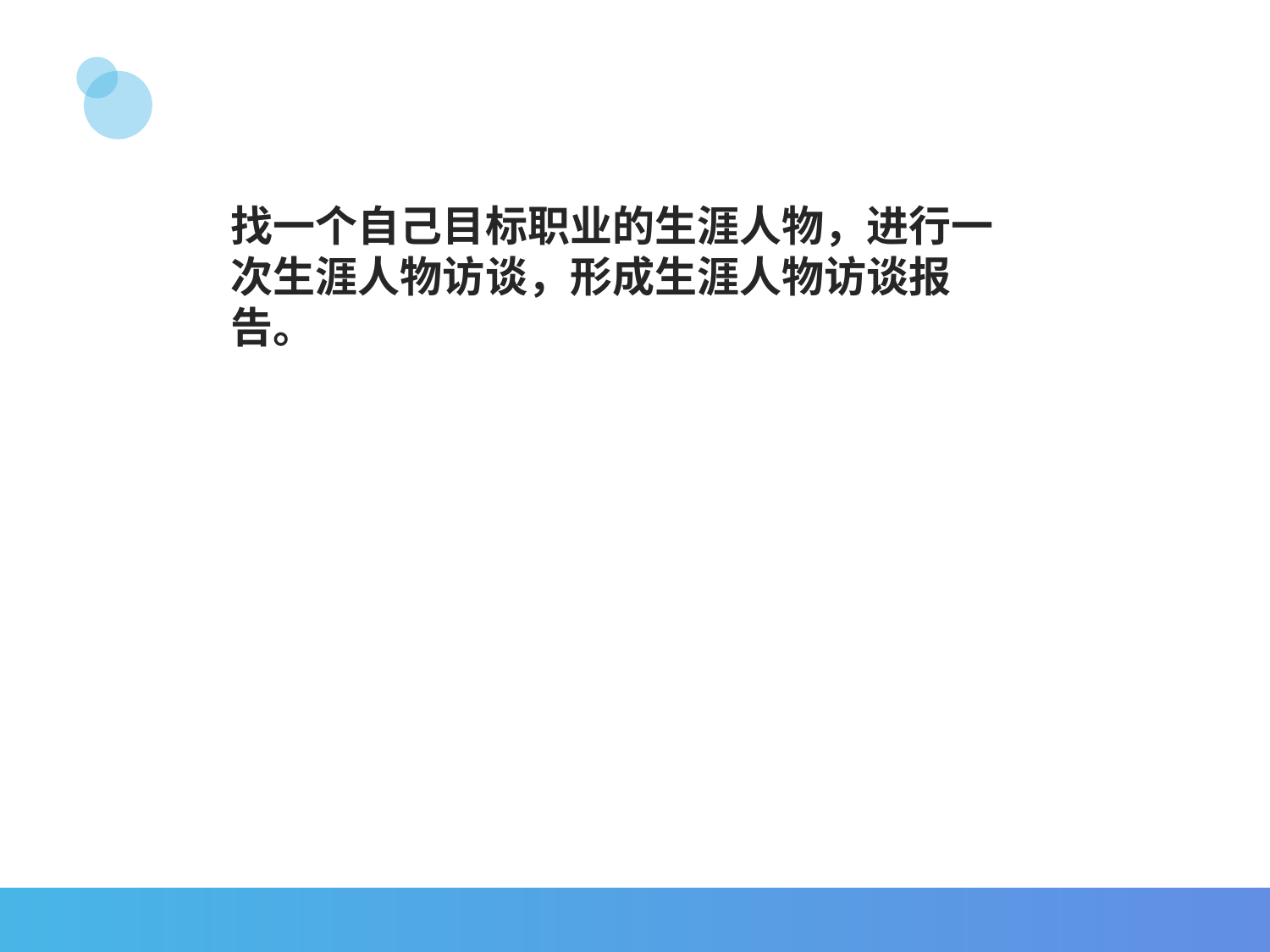

找一个自己目标职业的生涯人物，进行一次生涯人物访谈，形成生涯人物访谈报告。